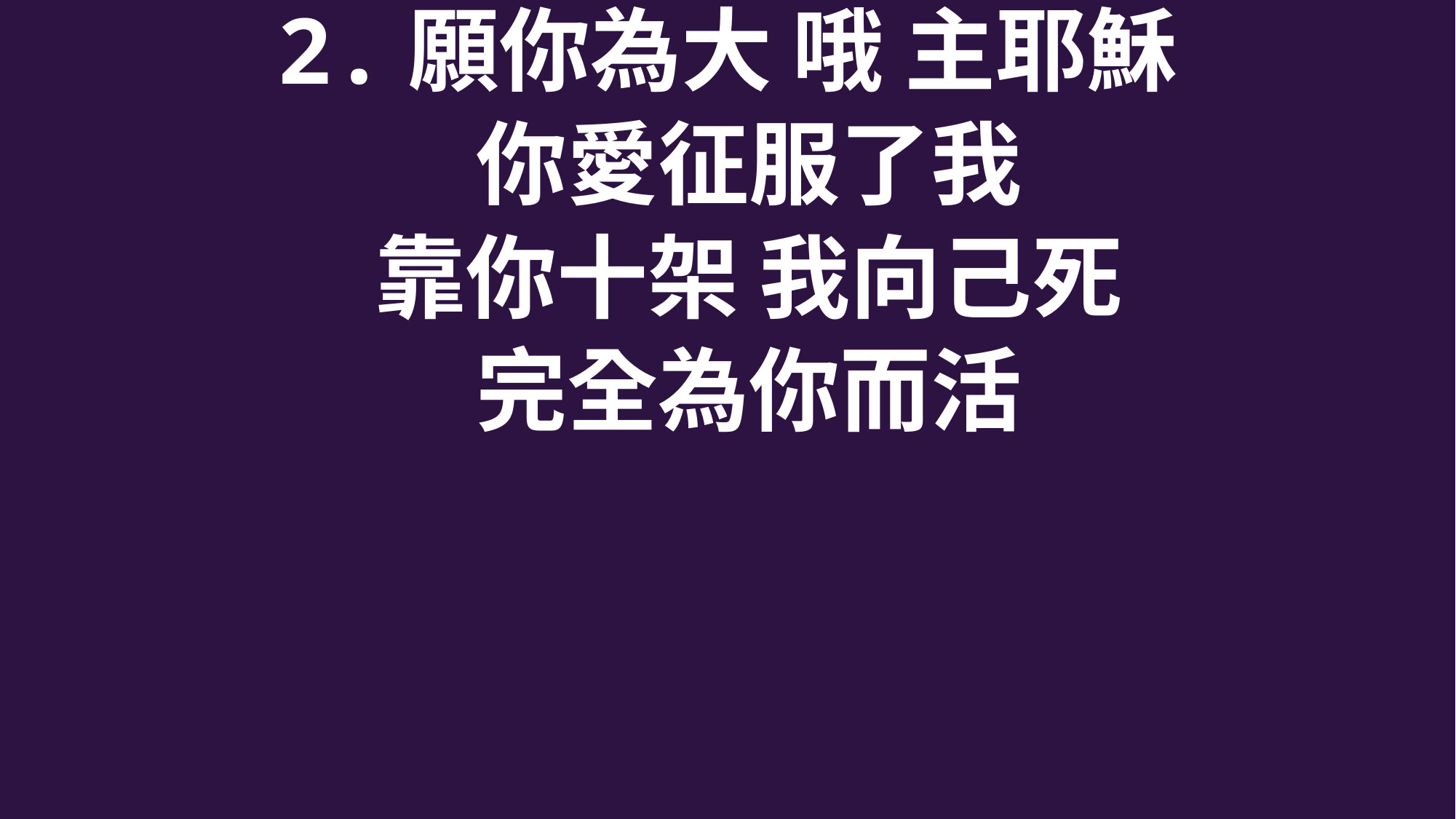

2.願你為大 哦 主耶穌
 你愛征服了我
 靠你十架 我向己死
 完全為你而活